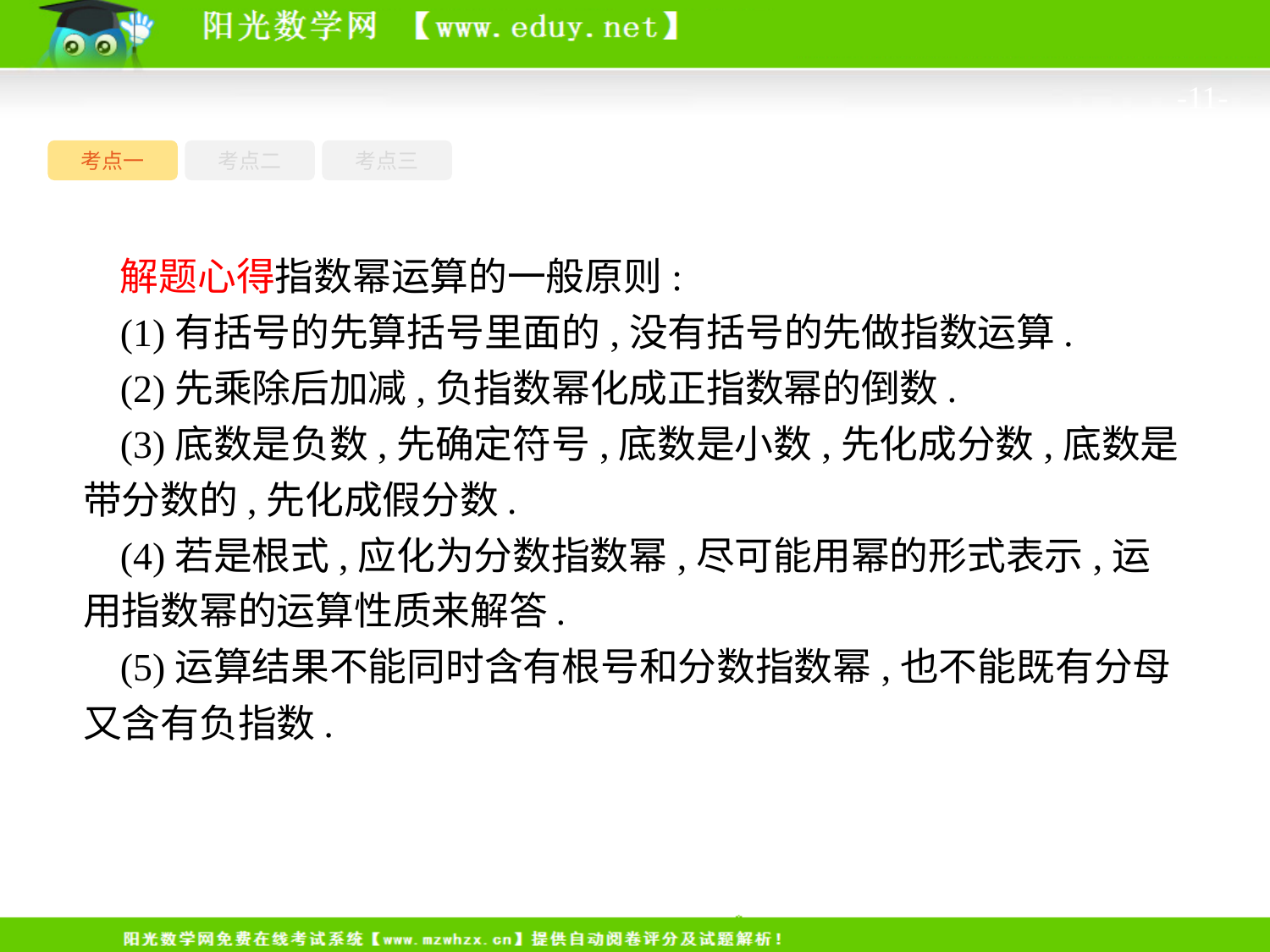

-11-
考点一
考点三
考点二
解题心得指数幂运算的一般原则:
(1)有括号的先算括号里面的,没有括号的先做指数运算.
(2)先乘除后加减,负指数幂化成正指数幂的倒数.
(3)底数是负数,先确定符号,底数是小数,先化成分数,底数是带分数的,先化成假分数.
(4)若是根式,应化为分数指数幂,尽可能用幂的形式表示,运用指数幂的运算性质来解答.
(5)运算结果不能同时含有根号和分数指数幂,也不能既有分母又含有负指数.